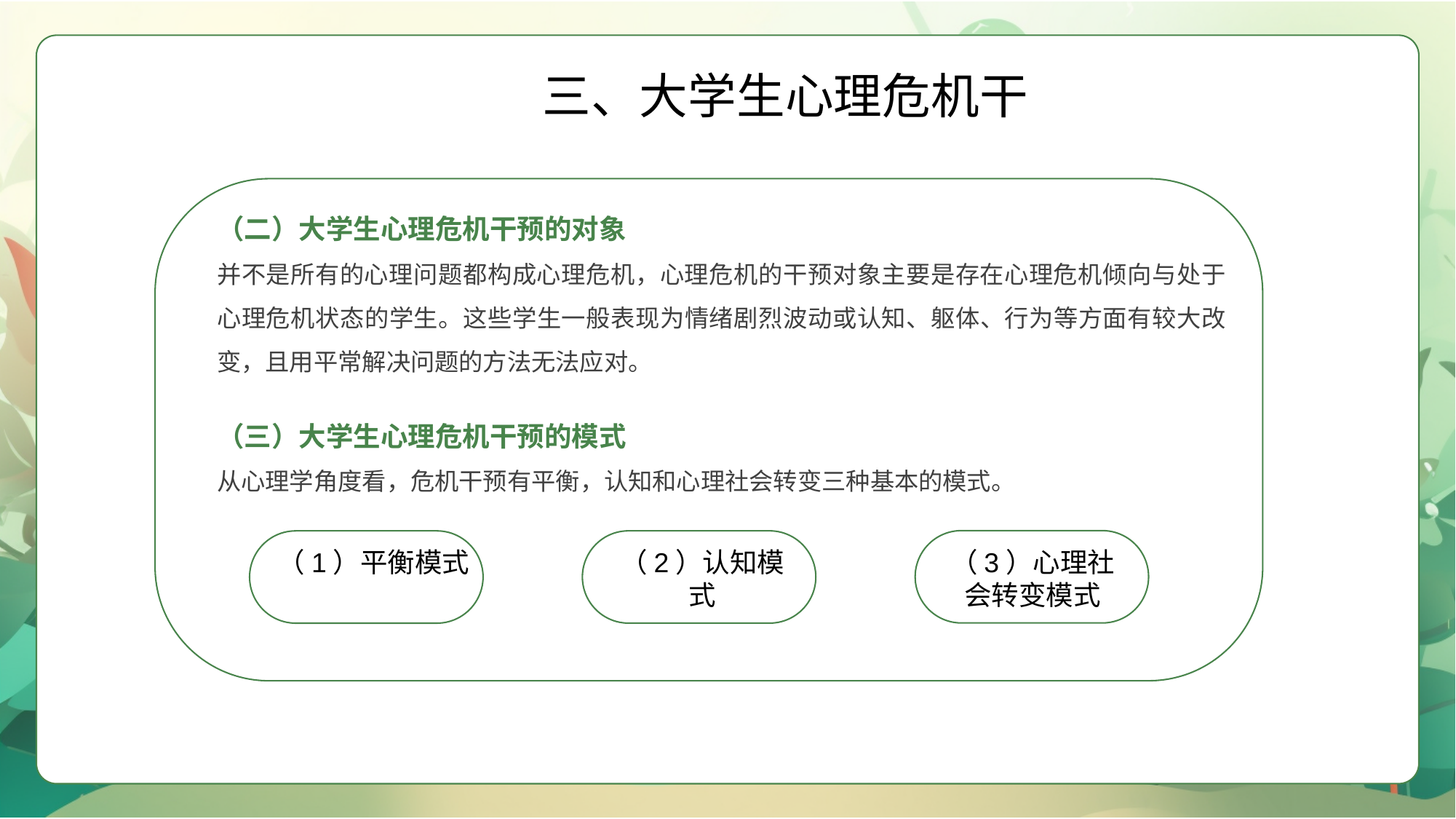

三、大学生心理危机干

（二）大学生心理危机干预的对象
并不是所有的心理问题都构成心理危机，心理危机的干预对象主要是存在心理危机倾向与处于心理危机状态的学生。这些学生一般表现为情绪剧烈波动或认知、躯体、行为等方面有较大改变，且用平常解决问题的方法无法应对。

（三）大学生心理危机干预的模式
从心理学角度看，危机干预有平衡，认知和心理社会转变三种基本的模式。

（3）心理社会转变模式

（2）认知模式

（1）平衡模式